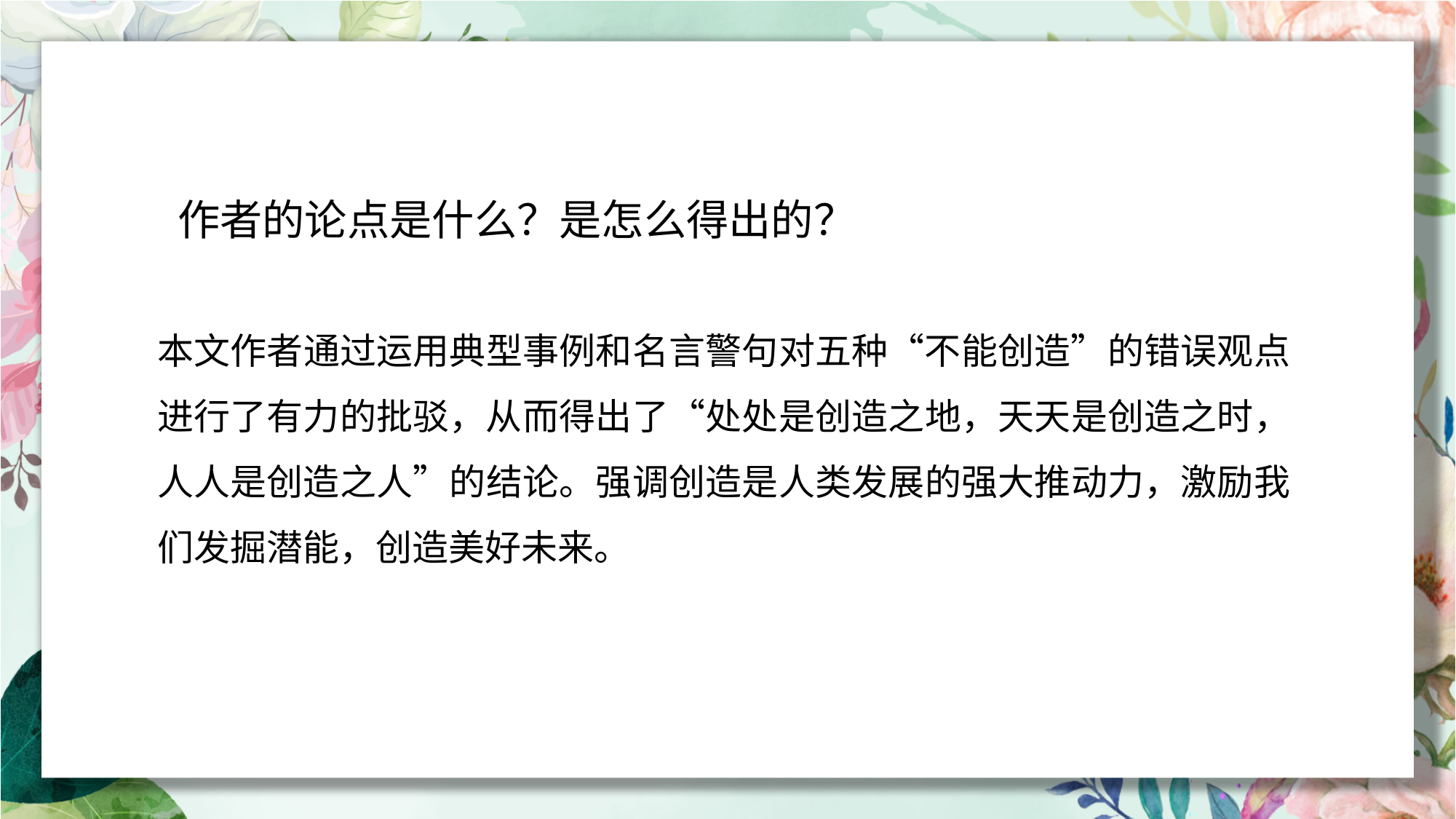

作者的论点是什么？是怎么得出的？
本文作者通过运用典型事例和名言警句对五种“不能创造”的错误观点进行了有力的批驳，从而得出了“处处是创造之地，天天是创造之时，人人是创造之人”的结论。强调创造是人类发展的强大推动力，激励我们发掘潜能，创造美好未来。